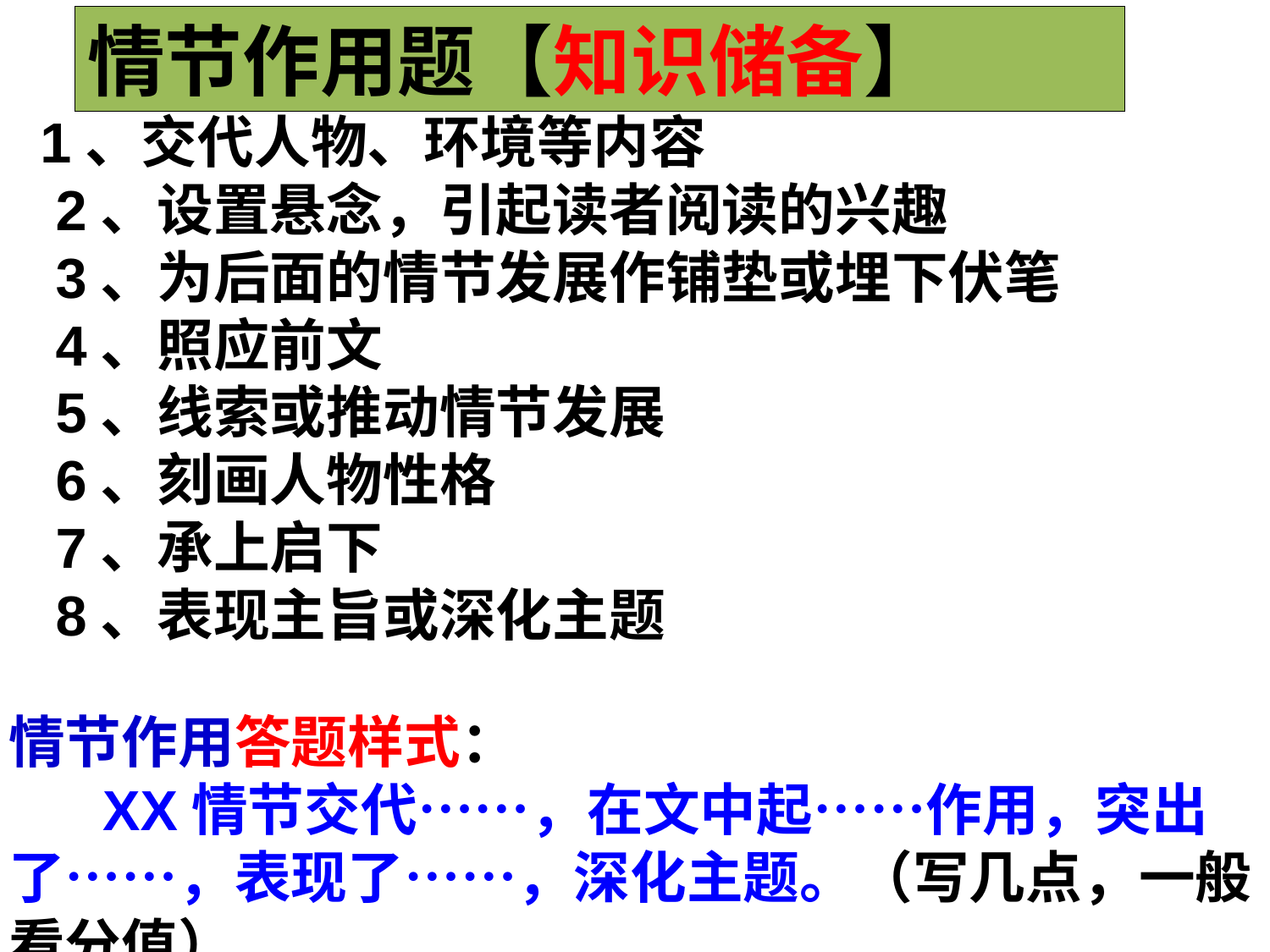

情节作用题【知识储备】
  1、交代人物、环境等内容
   2、设置悬念，引起读者阅读的兴趣
   3、为后面的情节发展作铺垫或埋下伏笔
   4、照应前文
   5、线索或推动情节发展
   6、刻画人物性格
   7、承上启下
   8、表现主旨或深化主题

情节作用答题样式：
      XX情节交代……，在文中起……作用，突出了……，表现了……，深化主题。（写几点，一般看分值）